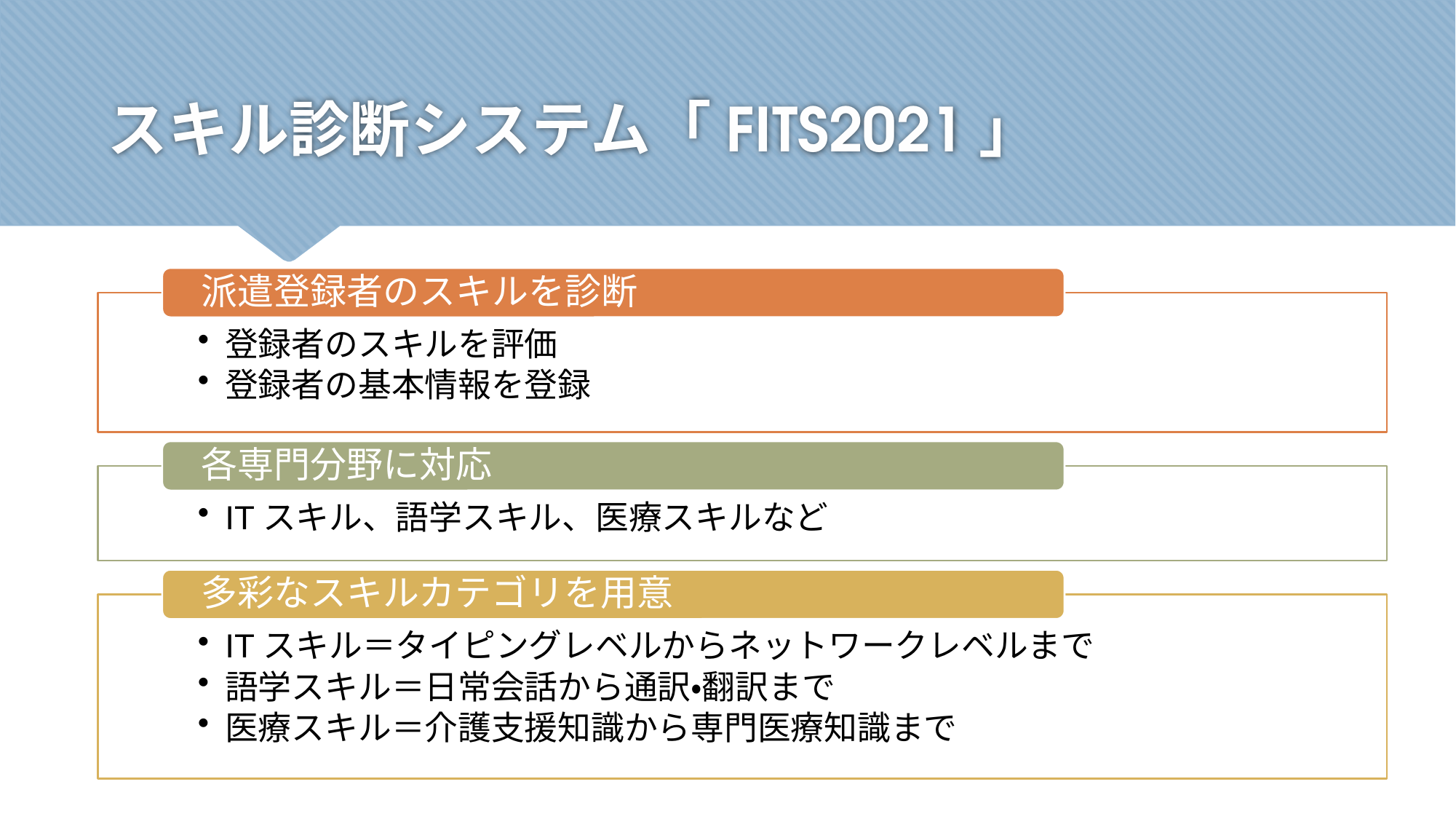

# スキル診断システム「FITS2021」
登録者のスキルを評価
登録者の基本情報を登録
派遣登録者のスキルを診断
ITスキル、語学スキル、医療スキルなど
各専門分野に対応
ITスキル＝タイピングレベルからネットワークレベルまで
語学スキル＝日常会話から通訳・翻訳まで
医療スキル＝介護支援知識から専門医療知識まで
多彩なスキルカテゴリを用意